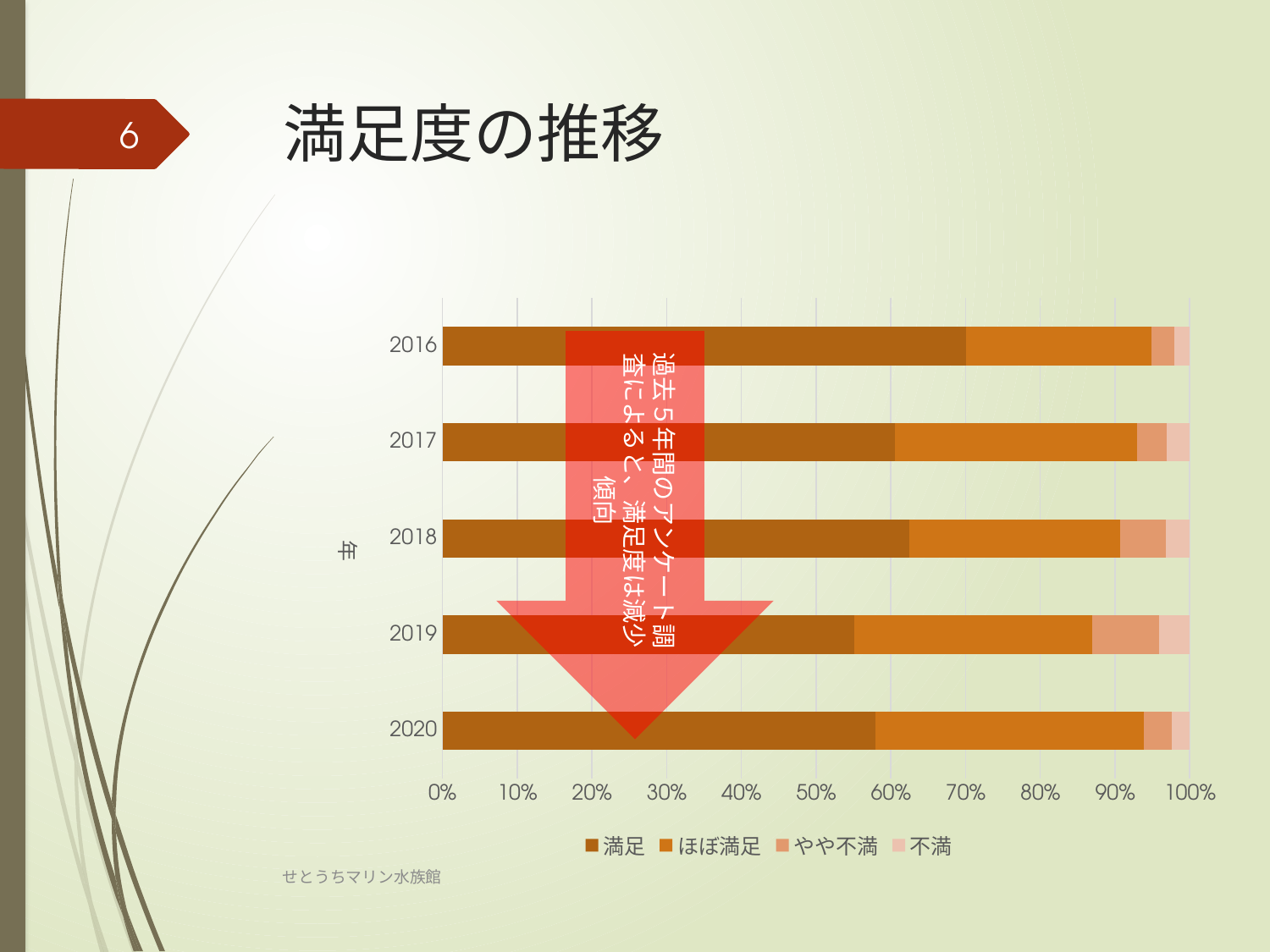

# 満足度の推移
6

### Chart

| Category | 満足 | ほぼ満足 | やや不満 | 不満 |
|---|---|---|---|---|
| 2020 | 6247.0 | 3879.0 | 404.0 | 254.0 |
| 2019 | 5591.0 | 3228.0 | 904.0 | 413.0 |
| 2018 | 6389.0 | 2881.0 | 632.0 | 325.0 |
| 2017 | 6122.0 | 3268.0 | 401.0 | 316.0 |
| 2016 | 7137.0 | 2518.0 | 315.0 | 210.0 |
過去５年間のアンケート調査によると、満足度は減少傾向
せとうちマリン水族館